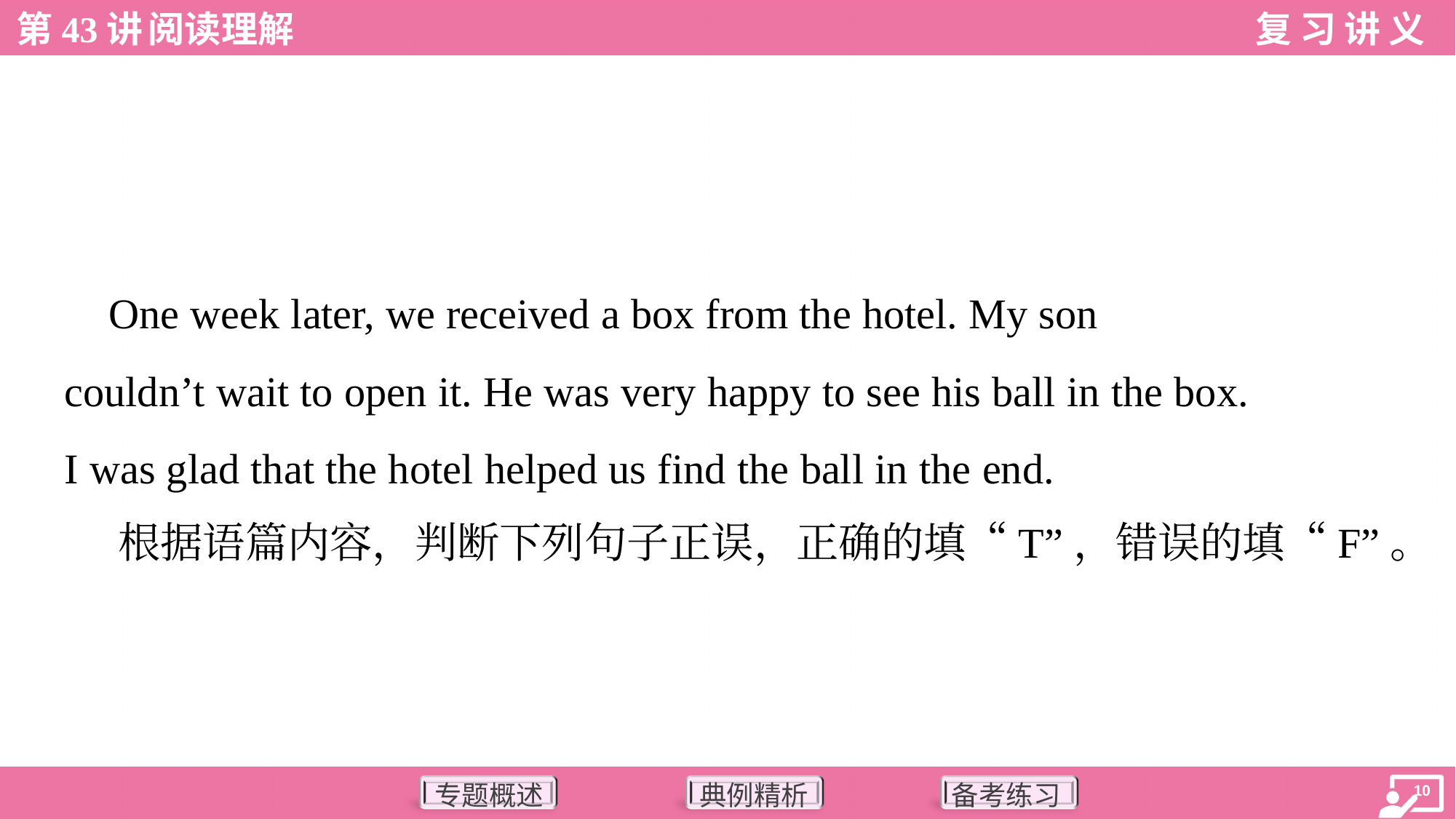

One week later, we received a box from the hotel. My son
couldn’t wait to open it. He was very happy to see his ball in the box.
I was glad that the hotel helped us find the ball in the end.
    根据语篇内容，判断下列句子正误，正确的填“T”，错误的填“F”。